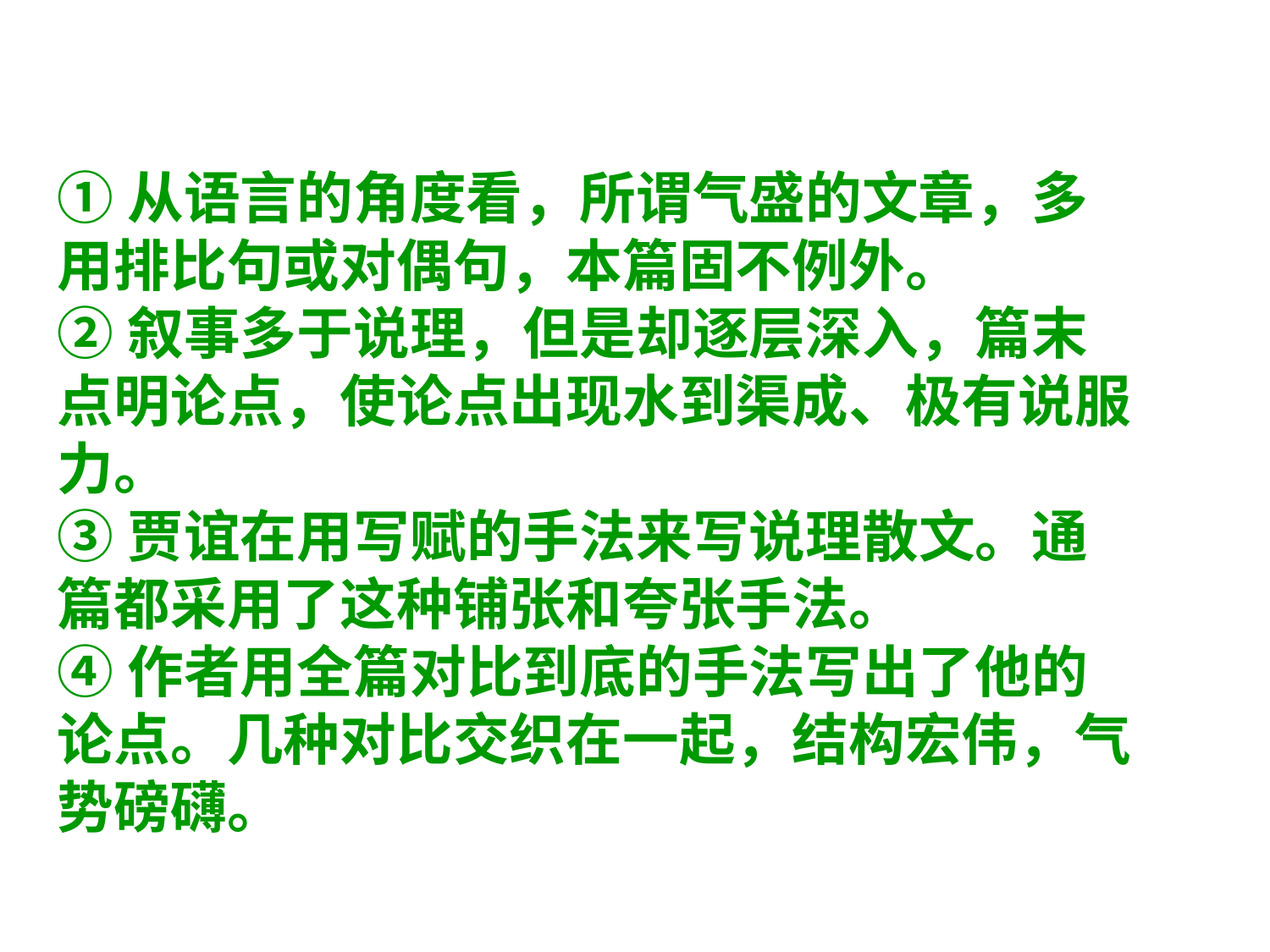

①从语言的角度看，所谓气盛的文章，多用排比句或对偶句，本篇固不例外。
②叙事多于说理，但是却逐层深入，篇末点明论点，使论点出现水到渠成、极有说服力。
③贾谊在用写赋的手法来写说理散文。通篇都采用了这种铺张和夸张手法。
④作者用全篇对比到底的手法写出了他的论点。几种对比交织在一起，结构宏伟，气势磅礴。